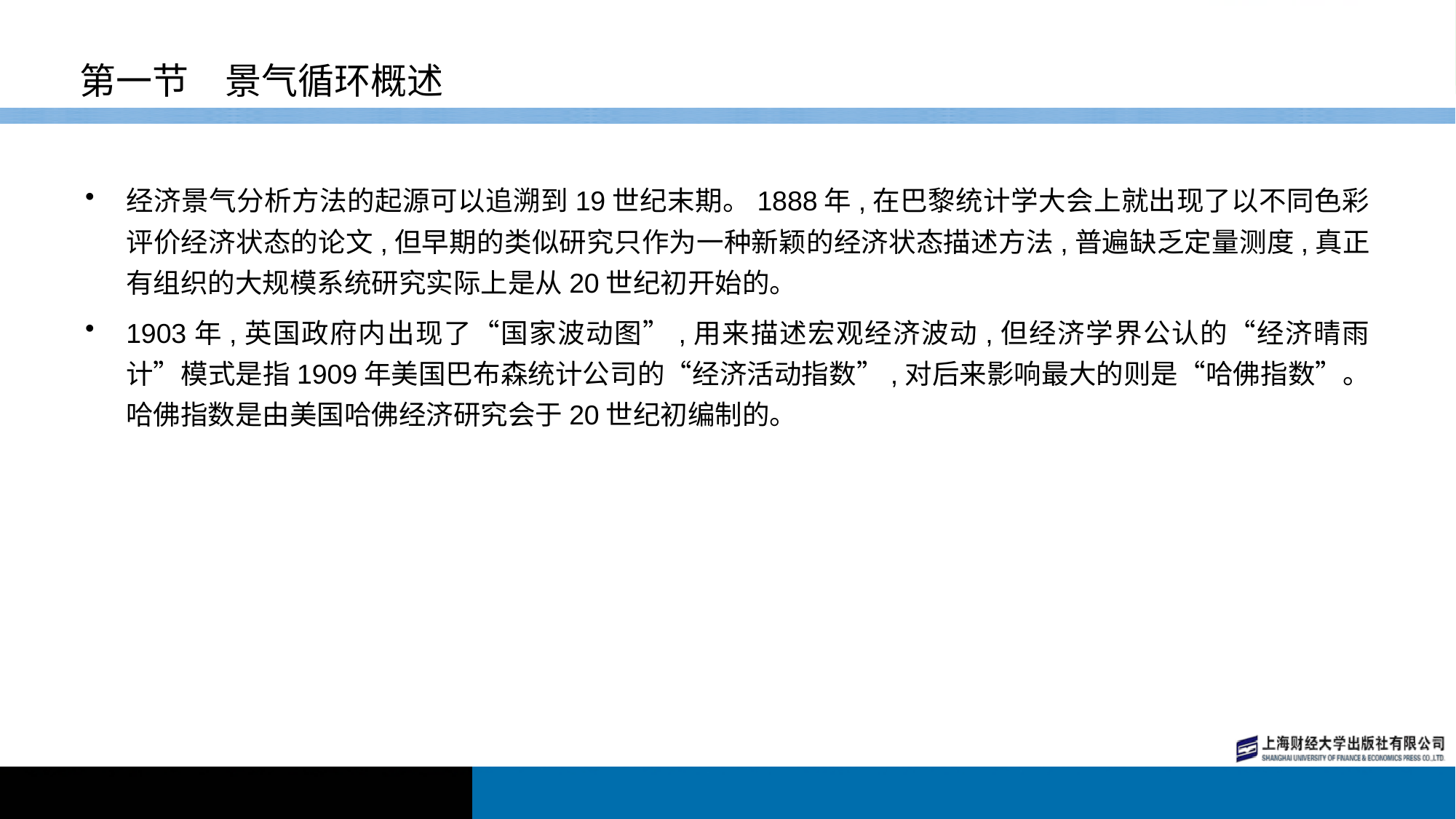

# 第一节　景气循环概述
经济景气分析方法的起源可以追溯到19世纪末期。1888年,在巴黎统计学大会上就出现了以不同色彩评价经济状态的论文,但早期的类似研究只作为一种新颖的经济状态描述方法,普遍缺乏定量测度,真正有组织的大规模系统研究实际上是从20世纪初开始的。
1903年,英国政府内出现了“国家波动图”,用来描述宏观经济波动,但经济学界公认的“经济晴雨计”模式是指1909年美国巴布森统计公司的“经济活动指数”,对后来影响最大的则是“哈佛指数”。哈佛指数是由美国哈佛经济研究会于20世纪初编制的。
4